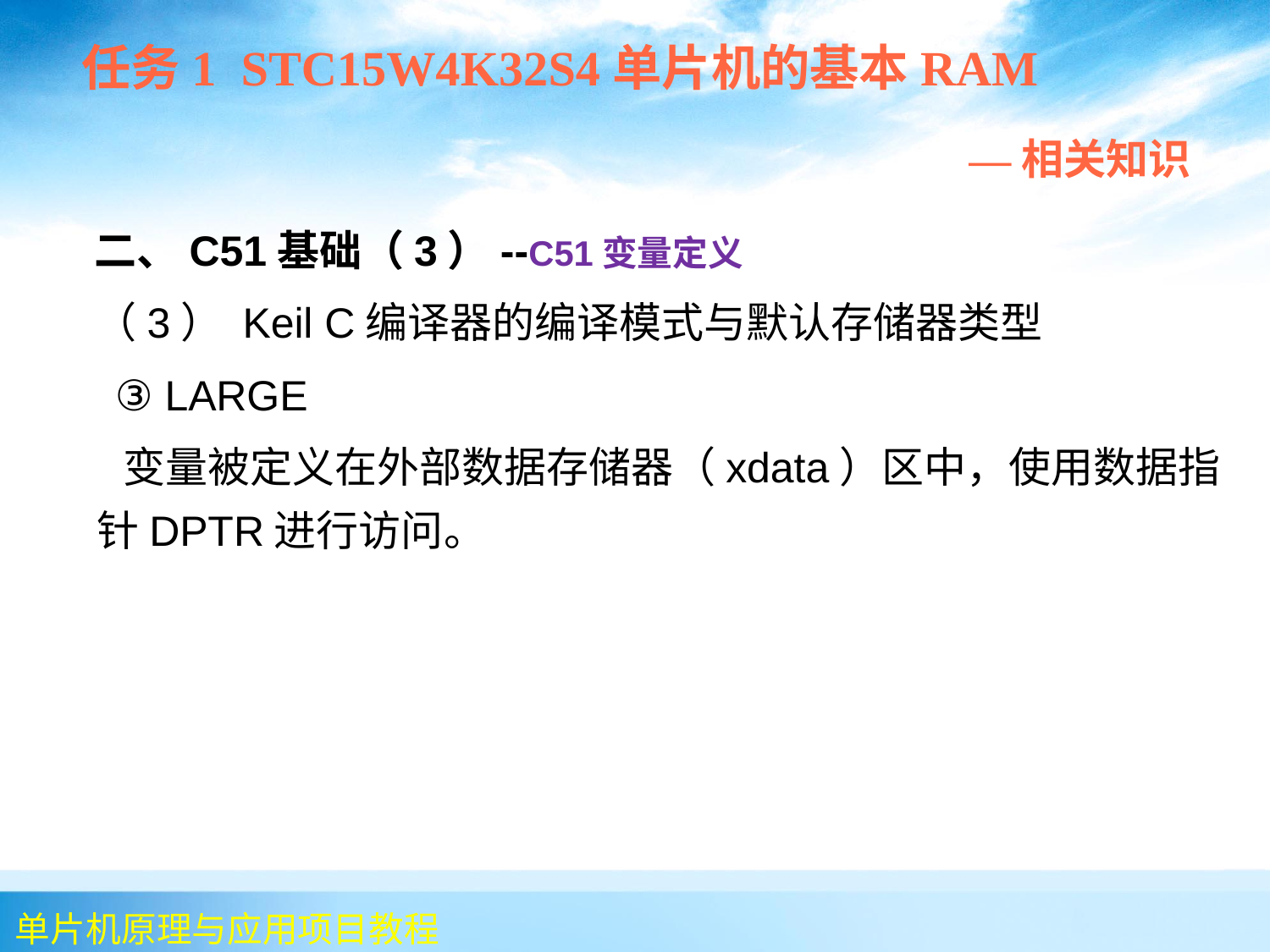

任务1  STC15W4K32S4单片机的基本RAM
                                                                            —相关知识
   二、C51基础（3）--C51变量定义
   （3） Keil C编译器的编译模式与默认存储器类型
     ③ LARGE
      变量被定义在外部数据存储器（xdata）区中，使用数据指针DPTR进行访问。